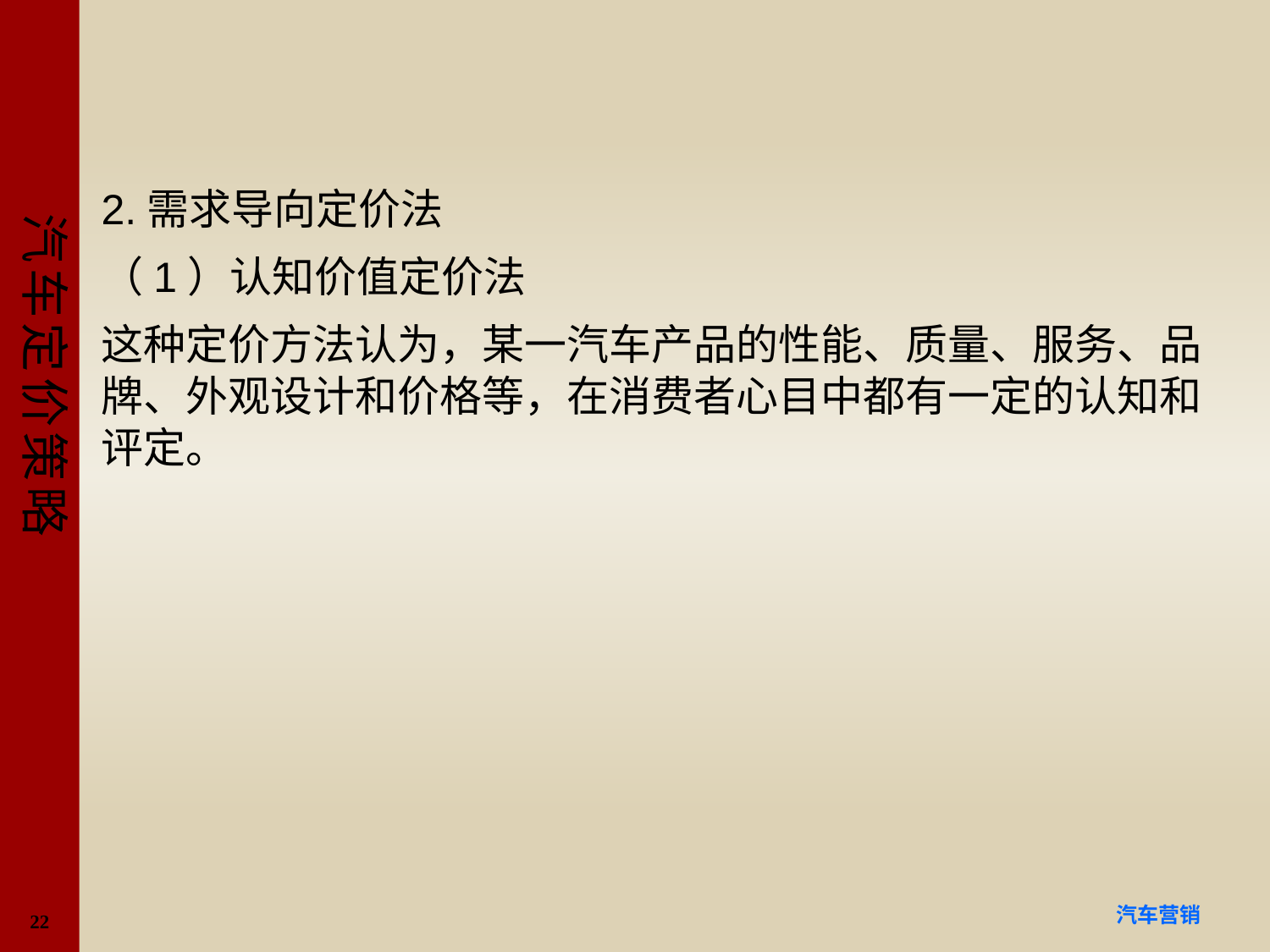

#
2.需求导向定价法
（1）认知价值定价法
这种定价方法认为，某一汽车产品的性能、质量、服务、品牌、外观设计和价格等，在消费者心目中都有一定的认知和评定。

22